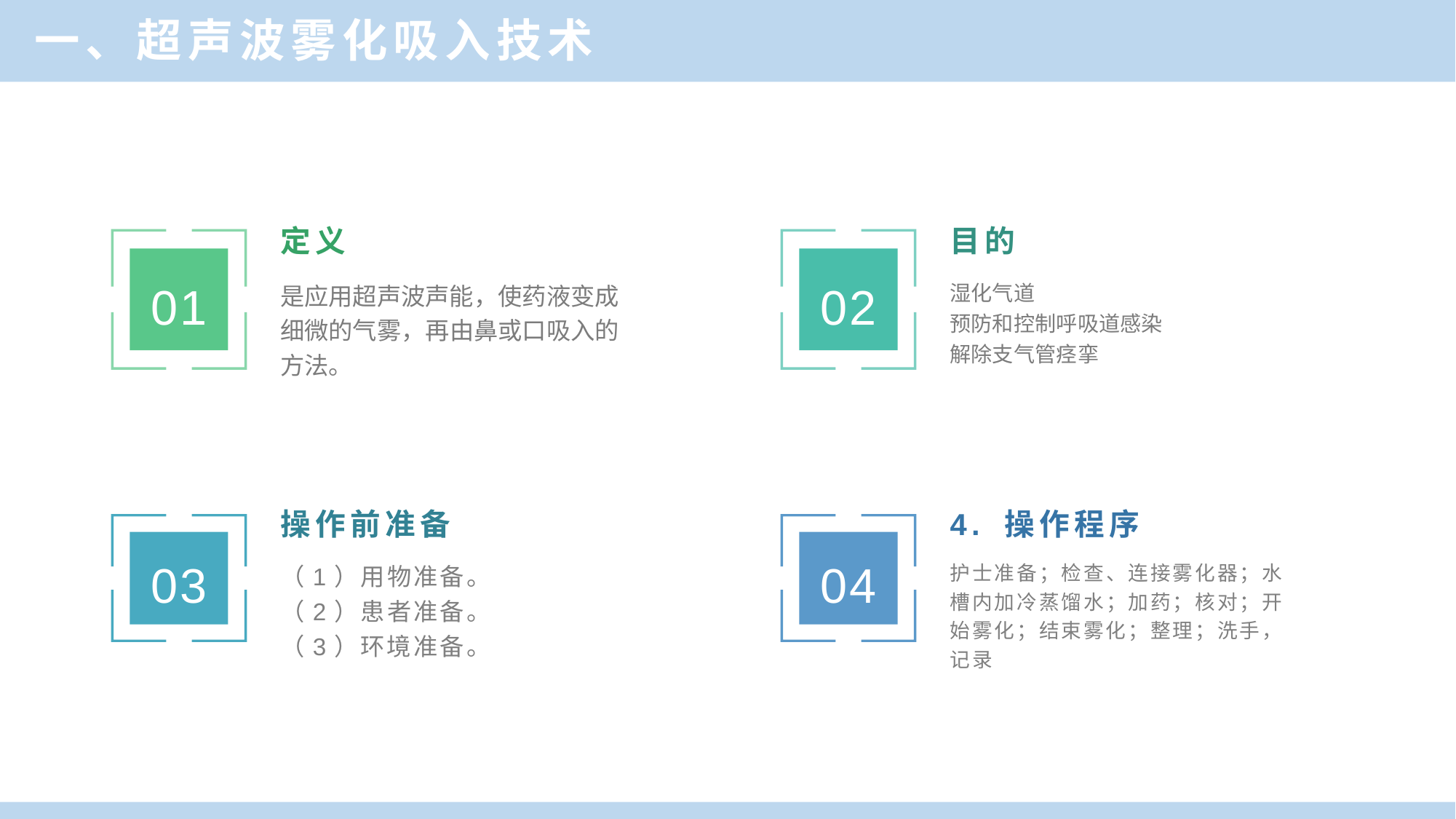

一、超声波雾化吸入技术
定义
目的

01
02
湿化气道
预防和控制呼吸道感染
解除支气管痉挛
是应用超声波声能，使药液变成细微的气雾，再由鼻或口吸入的方法。
操作前准备
4. 操作程序

03
04
（1）用物准备。
（2）患者准备。
（3）环境准备。
护士准备；检查、连接雾化器；水槽内加冷蒸馏水；加药；核对；开始雾化；结束雾化；整理；洗手，记录